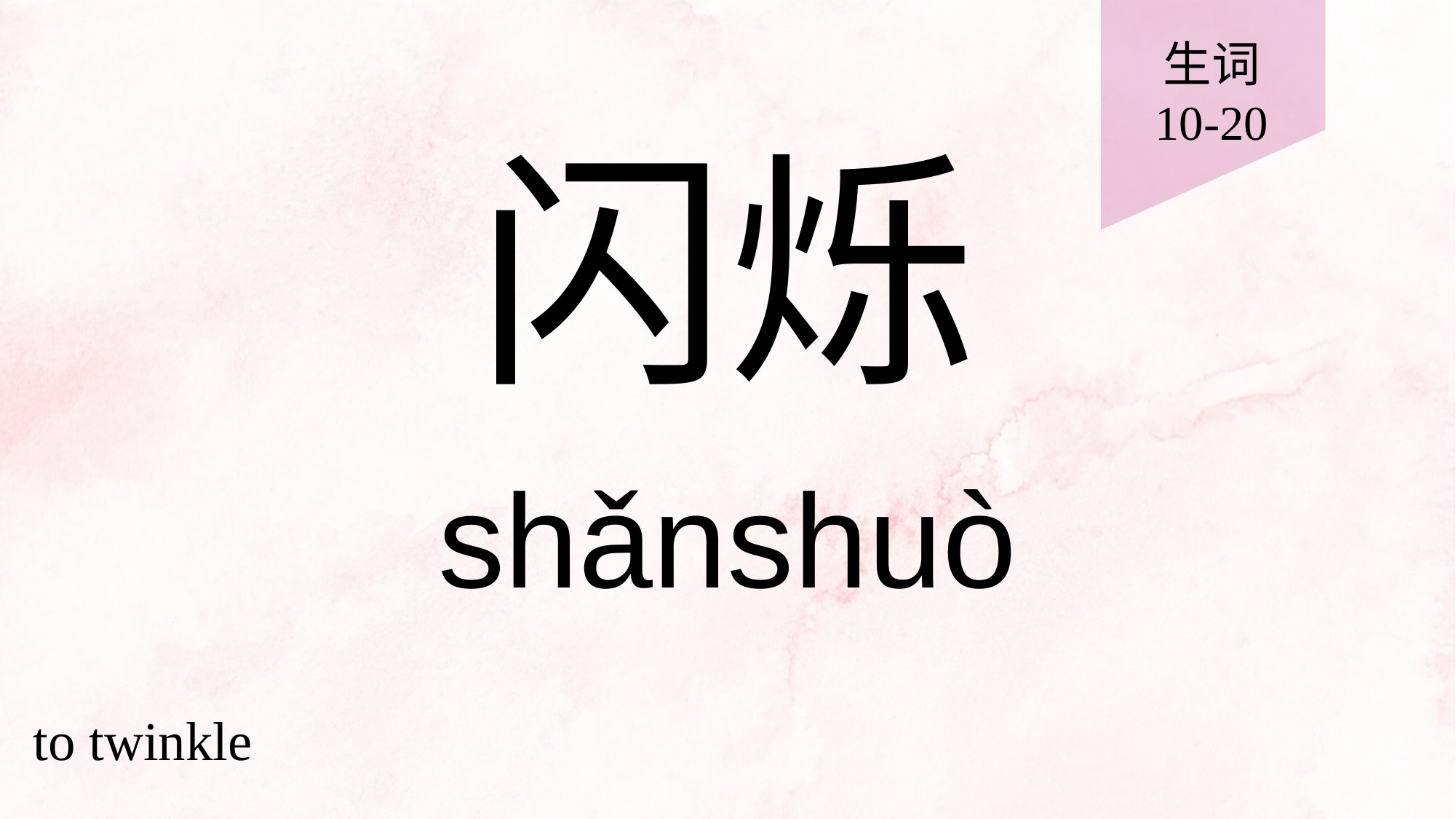

生词
10-20
# 闪烁
shǎnshuò
to twinkle